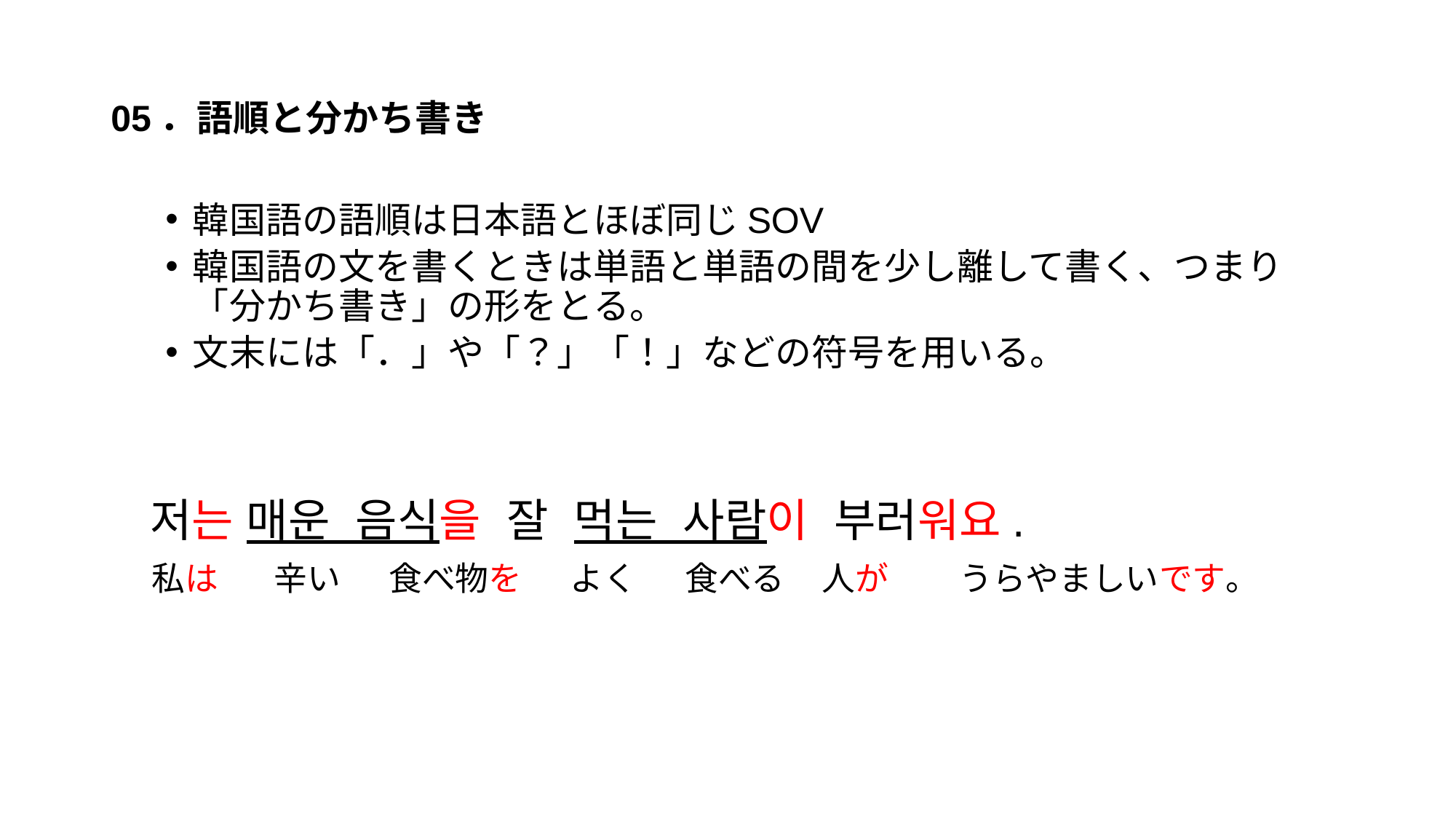

#
05．語順と分かち書き

韓国語の語順は日本語とほぼ同じSOV
韓国語の文を書くときは単語と単語の間を少し離して書く、つまり「分かち書き」の形をとる。
文末には「．」や「？」「！」などの符号を用いる。

   저는 매운  음식을  잘  먹는  사람이  부러워요.
     私は　   辛い　  食べ物を　  よく　  食べる     人が　     うらやましいです。